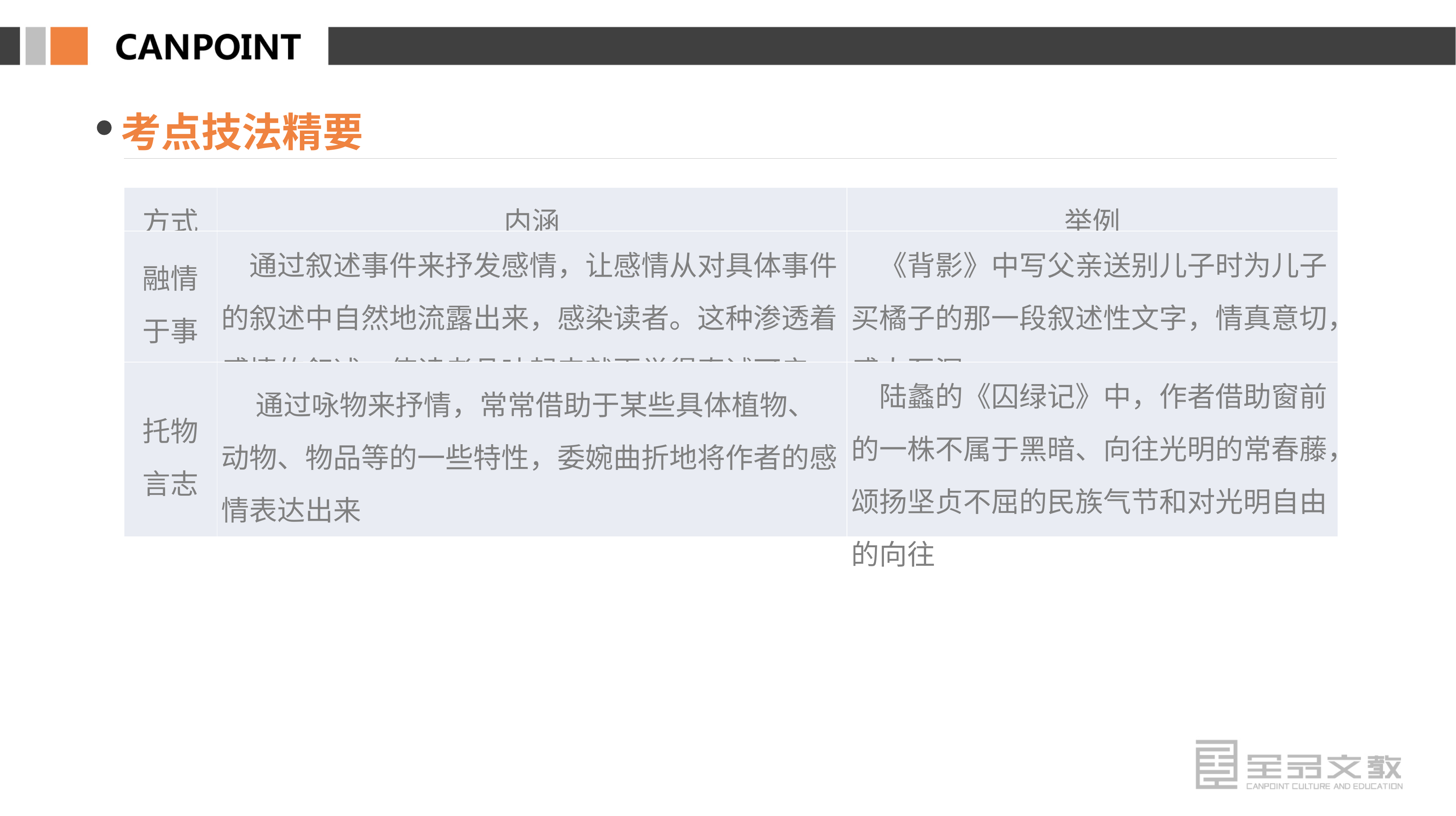

考点技法精要

| 方式 | 内涵 | 举例 |
| --- | --- | --- |
| 融情 于事 | 通过叙述事件来抒发感情，让感情从对具体事件的叙述中自然地流露出来，感染读者。这种渗透着感情的叙述，使读者品味起来就更觉得真诚可亲 | 《背影》中写父亲送别儿子时为儿子买橘子的那一段叙述性文字，情真意切，感人至深 |
| 托物 言志 | 通过咏物来抒情，常常借助于某些具体植物、动物、物品等的一些特性，委婉曲折地将作者的感情表达出来 | 陆蠡的《囚绿记》中，作者借助窗前的一株不属于黑暗、向往光明的常春藤，颂扬坚贞不屈的民族气节和对光明自由的向往 |